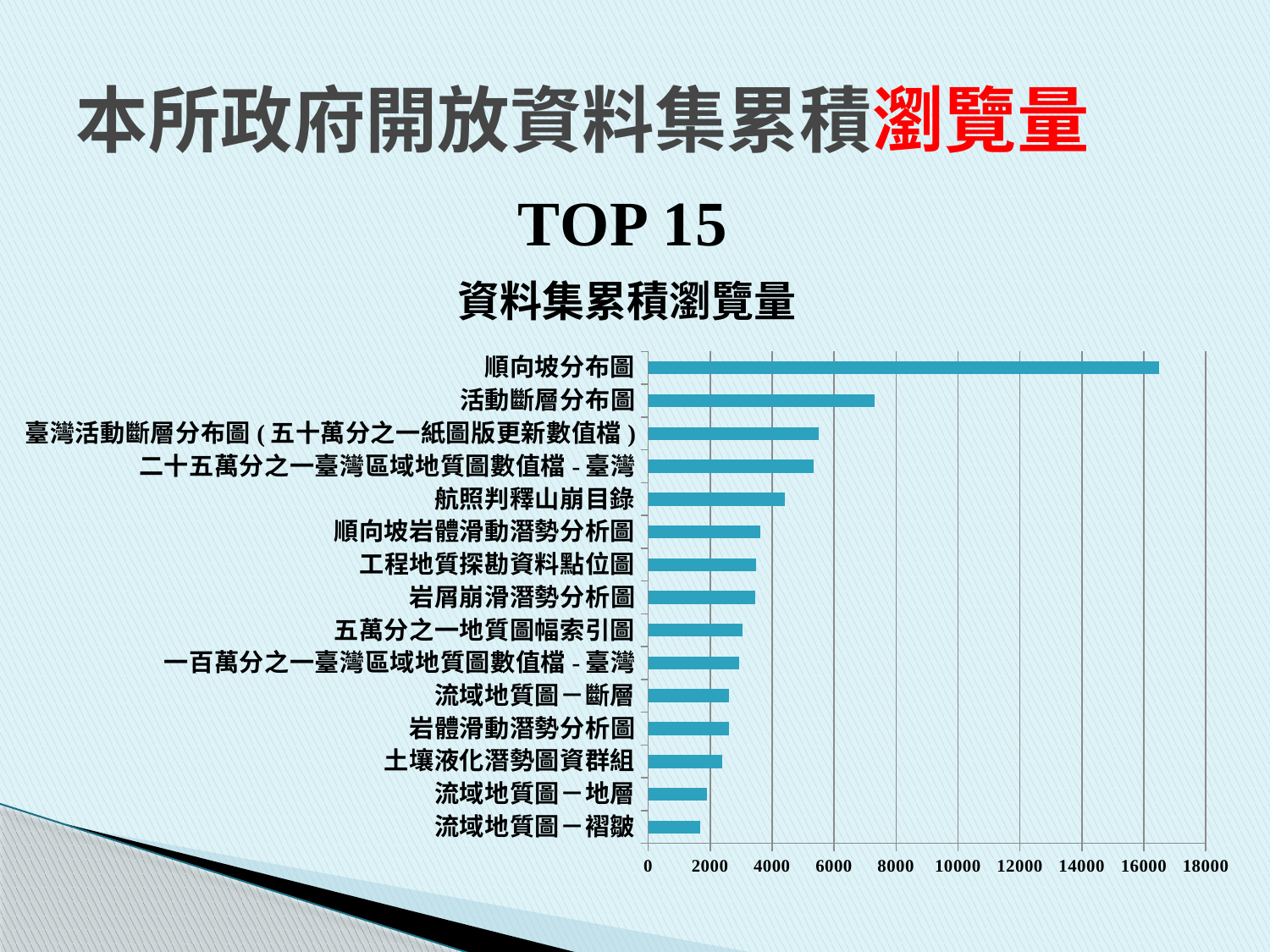

# 本所政府開放資料集累積瀏覽量
TOP 15

### Chart:

| Category | 資料集累積瀏覽量 |
|---|---|
| 流域地質圖－褶皺 | 1678.0 |
| 流域地質圖－地層 | 1902.0 |
| 土壤液化潛勢圖資群組 | 2389.0 |
| 岩體滑動潛勢分析圖 | 2610.0 |
| 流域地質圖－斷層 | 2611.0 |
| 一百萬分之一臺灣區域地質圖數值檔-臺灣 | 2944.0 |
| 五萬分之一地質圖幅索引圖 | 3057.0 |
| 岩屑崩滑潛勢分析圖 | 3450.0 |
| 工程地質探勘資料點位圖 | 3470.0 |
| 順向坡岩體滑動潛勢分析圖 | 3630.0 |
| 航照判釋山崩目錄 | 4424.0 |
| 二十五萬分之一臺灣區域地質圖數值檔-臺灣 | 5329.0 |
| 臺灣活動斷層分布圖(五十萬分之一紙圖版更新數值檔) | 5497.0 |
| 活動斷層分布圖 | 7322.0 |
| 順向坡分布圖 | 16484.0 |